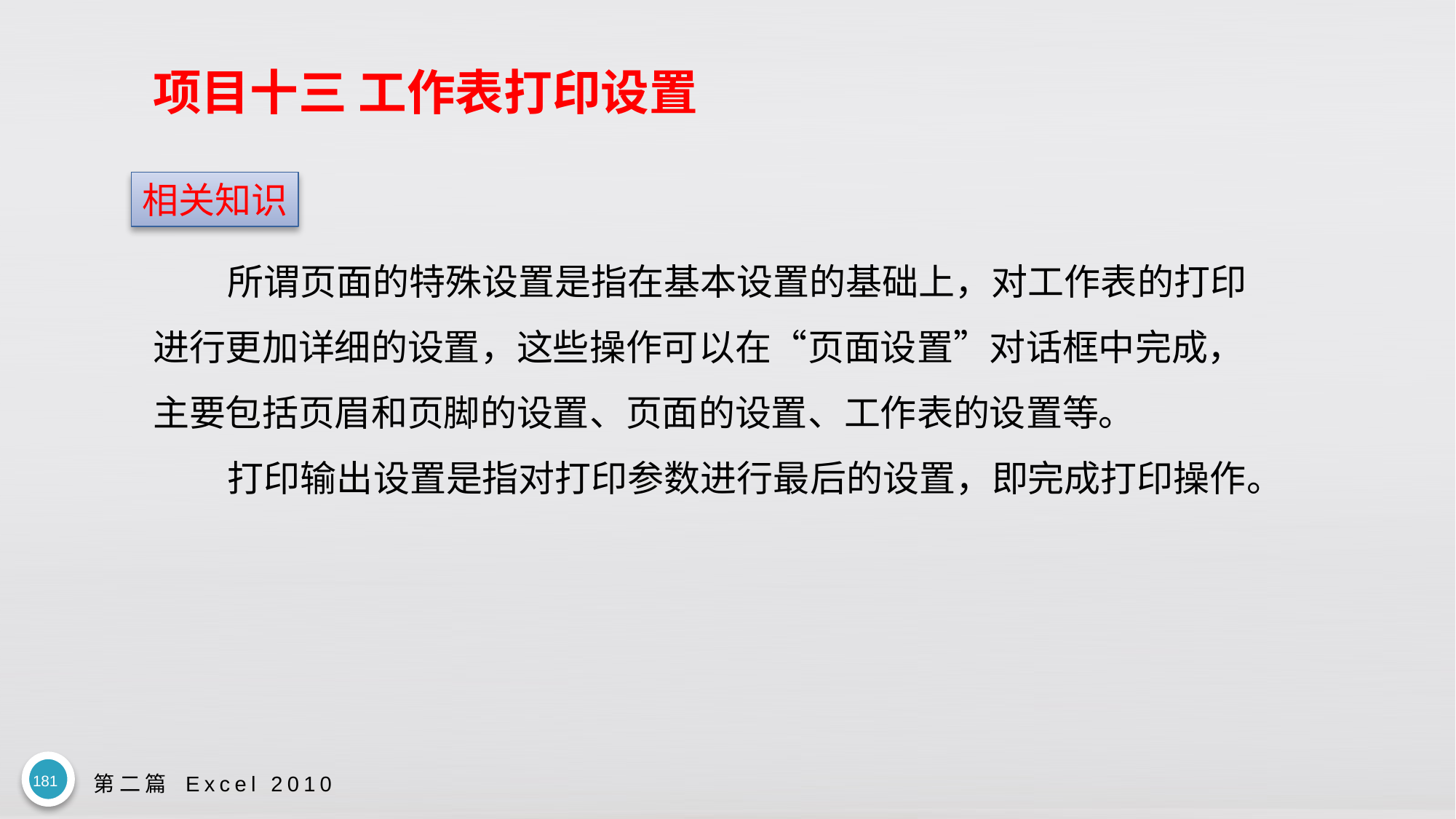

# 项目十三 工作表打印设置
相关知识
所谓页面的特殊设置是指在基本设置的基础上，对工作表的打印进行更加详细的设置，这些操作可以在“页面设置”对话框中完成，主要包括页眉和页脚的设置、页面的设置、工作表的设置等。
打印输出设置是指对打印参数进行最后的设置，即完成打印操作。
181